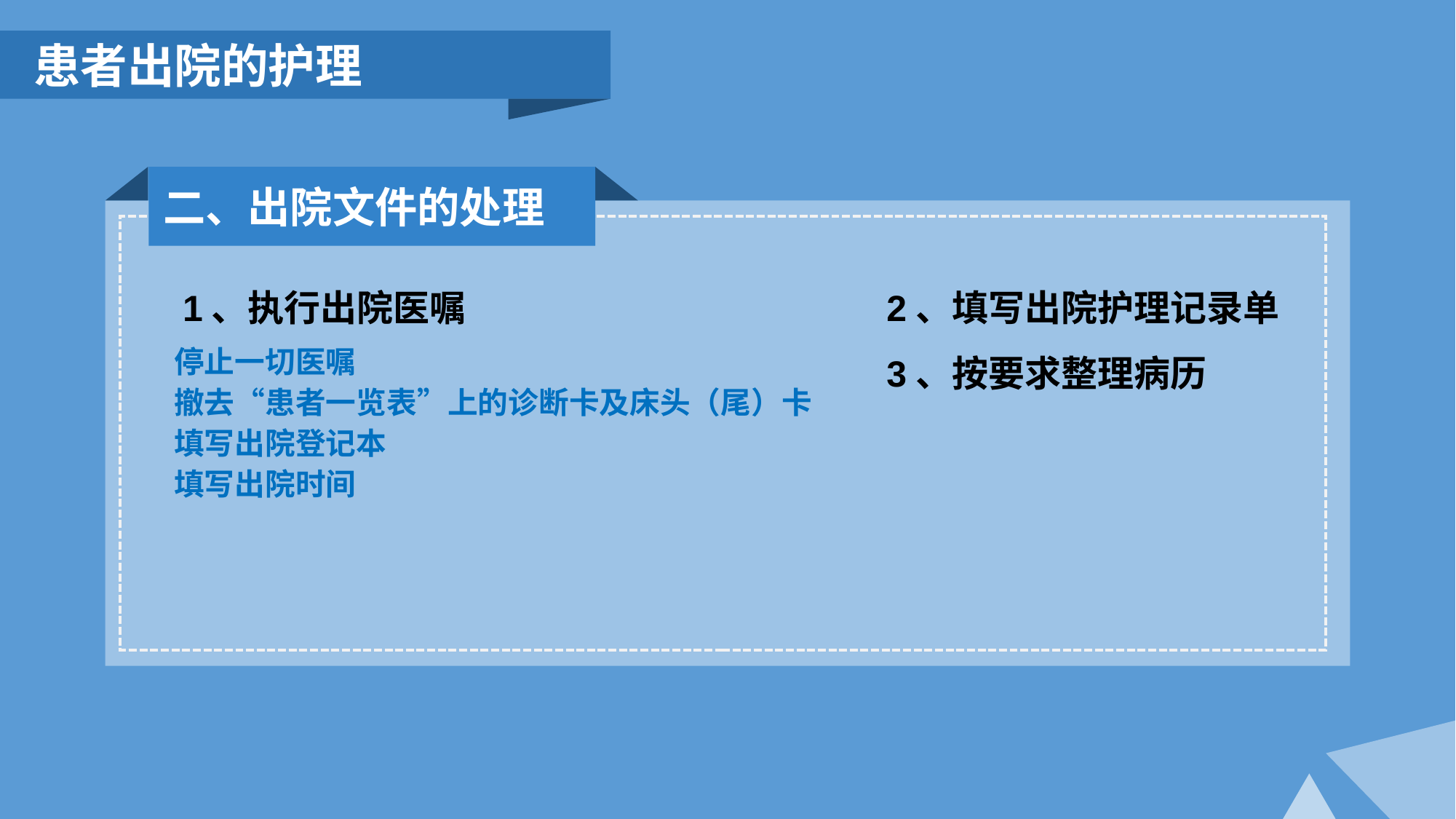

患者出院的护理

二、出院文件的处理

1、执行出院医嘱

2、填写出院护理记录单
3、按要求整理病历

停止一切医嘱
撤去“患者一览表”上的诊断卡及床头（尾）卡
填写出院登记本
填写出院时间